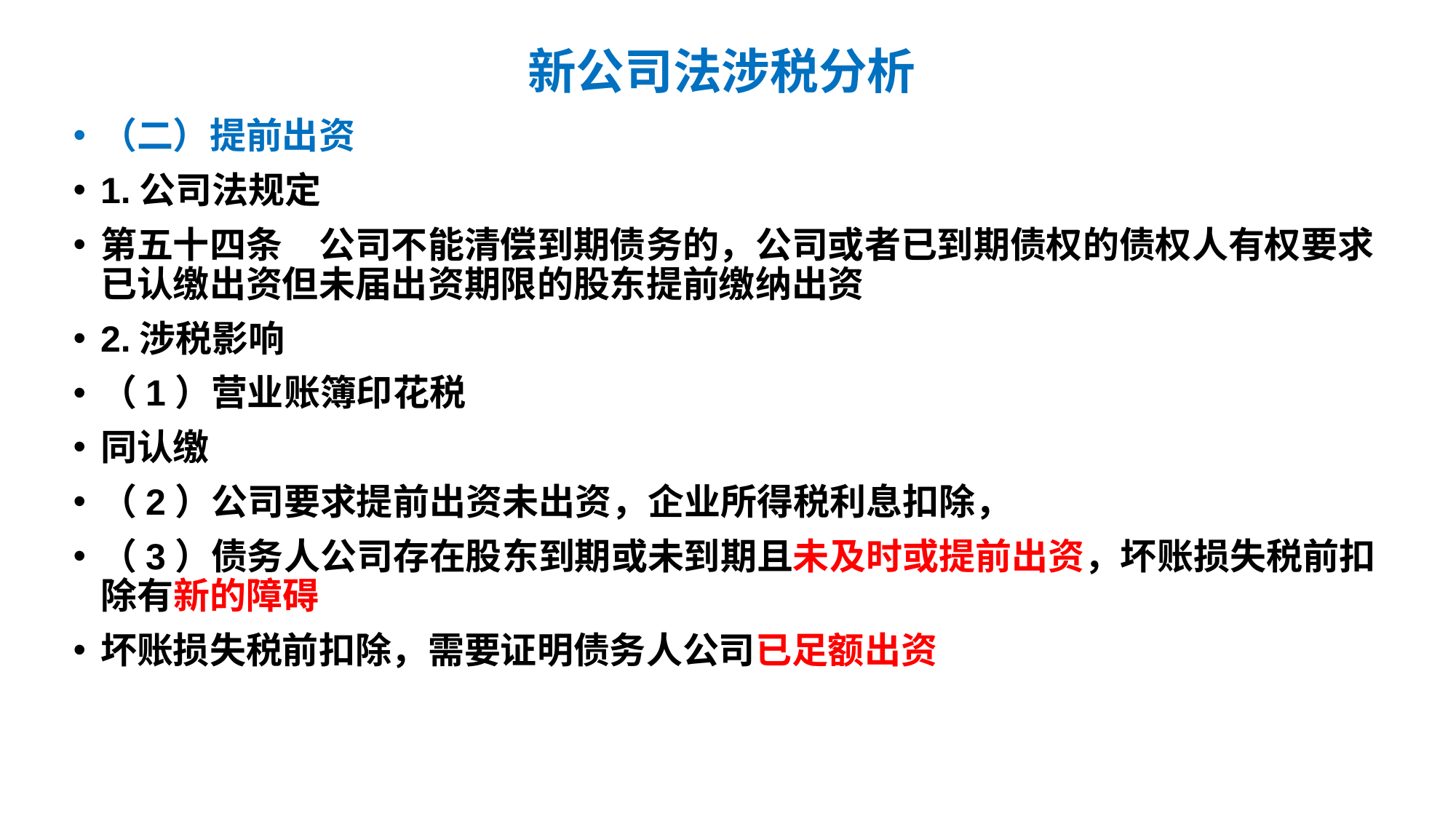

# 新公司法涉税分析
（二）提前出资
1.公司法规定
第五十四条　公司不能清偿到期债务的，公司或者已到期债权的债权人有权要求已认缴出资但未届出资期限的股东提前缴纳出资
2.涉税影响
（1）营业账簿印花税
同认缴
（2）公司要求提前出资未出资，企业所得税利息扣除，
（3）债务人公司存在股东到期或未到期且未及时或提前出资，坏账损失税前扣除有新的障碍
坏账损失税前扣除，需要证明债务人公司已足额出资